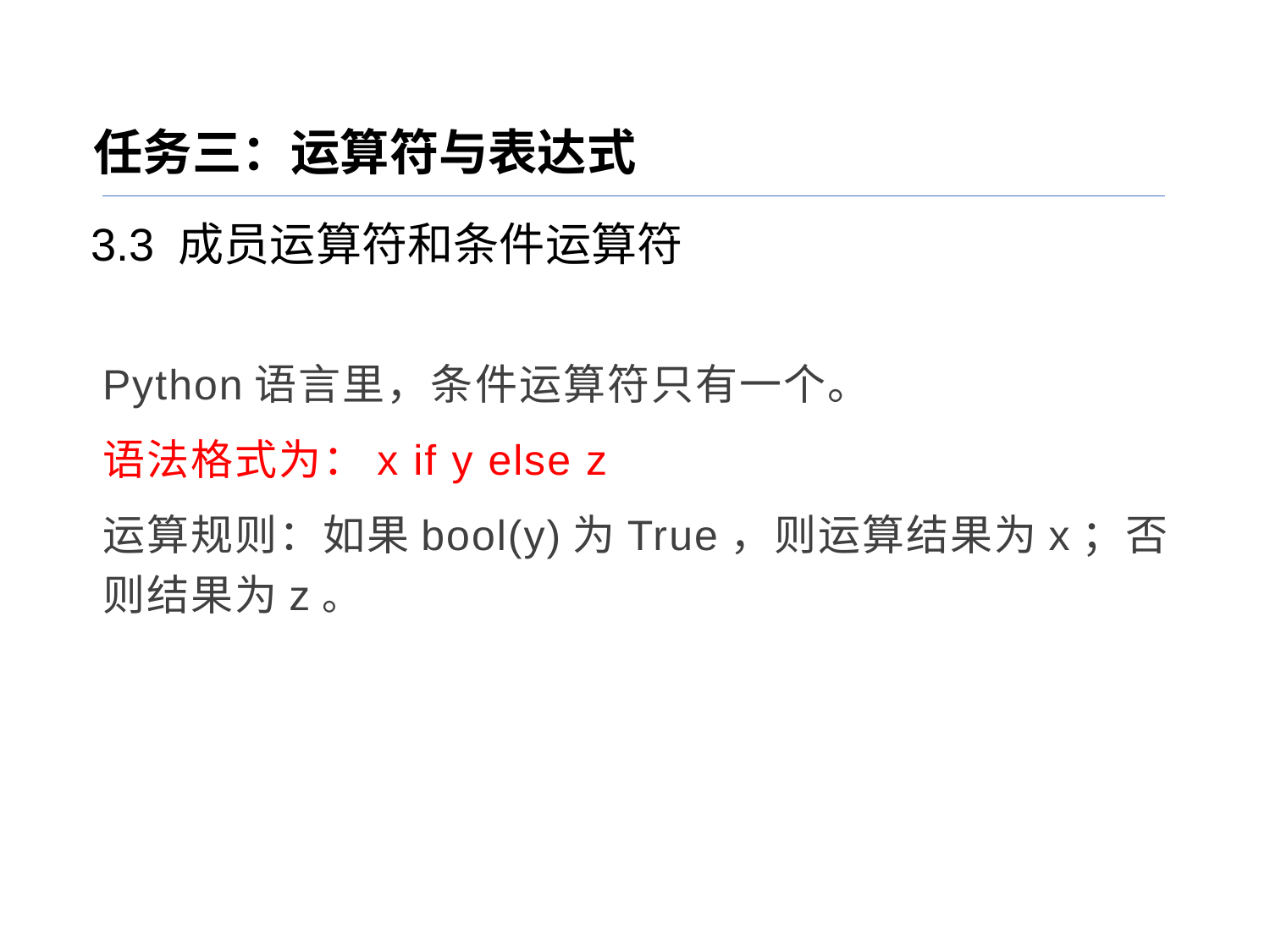

任务三：运算符与表达式
3.3 成员运算符和条件运算符
Python语言里，条件运算符只有一个。
语法格式为：x if y else z
运算规则：如果bool(y)为True，则运算结果为x；否则结果为z。